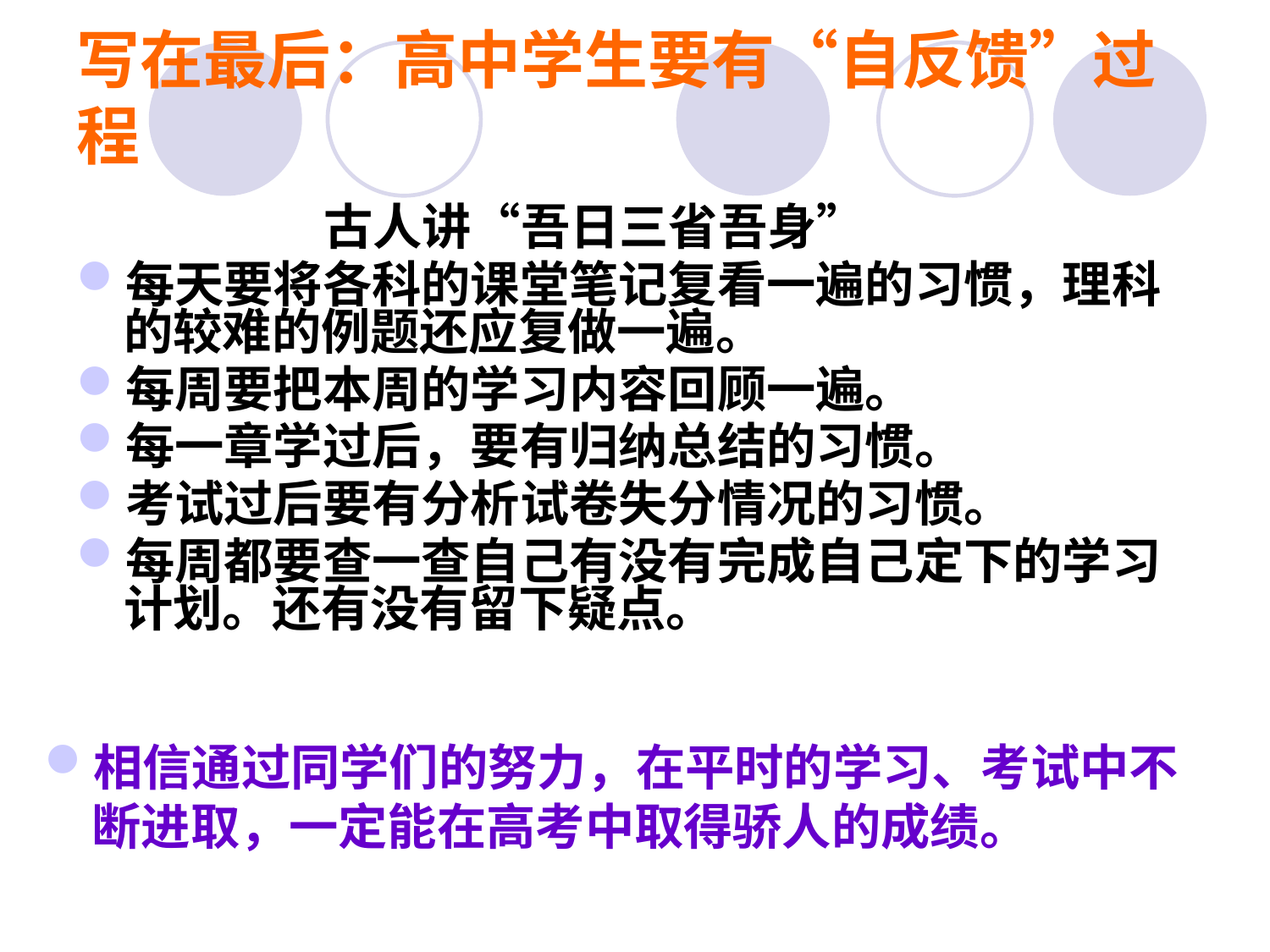

# 写在最后：高中学生要有“自反馈”过程
                     古人讲“吾日三省吾身”
每天要将各科的课堂笔记复看一遍的习惯，理科的较难的例题还应复做一遍。
每周要把本周的学习内容回顾一遍。
每一章学过后，要有归纳总结的习惯。
考试过后要有分析试卷失分情况的习惯。
每周都要查一查自己有没有完成自己定下的学习计划。还有没有留下疑点。

相信通过同学们的努力，在平时的学习、考试中不断进取，一定能在高考中取得骄人的成绩。